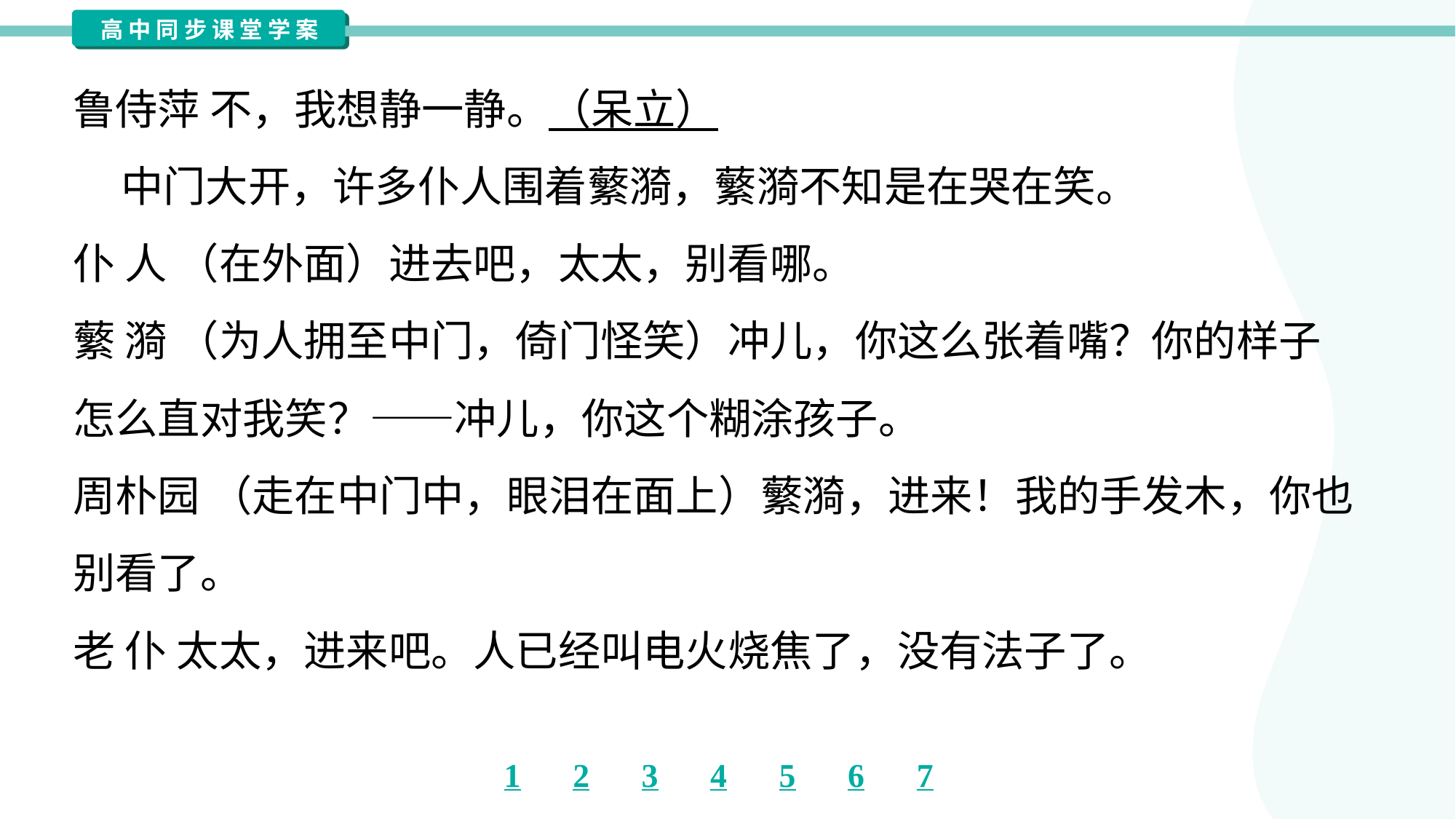

鲁侍萍 不，我想静一静。（呆立）
    中门大开，许多仆人围着蘩漪，蘩漪不知是在哭在笑。
仆 人 （在外面）进去吧，太太，别看哪。
蘩 漪 （为人拥至中门，倚门怪笑）冲儿，你这么张着嘴？你的样子
怎么直对我笑？——冲儿，你这个糊涂孩子。
周朴园 （走在中门中，眼泪在面上）蘩漪，进来！我的手发木，你也
别看了。
老 仆 太太，进来吧。人已经叫电火烧焦了，没有法子了。